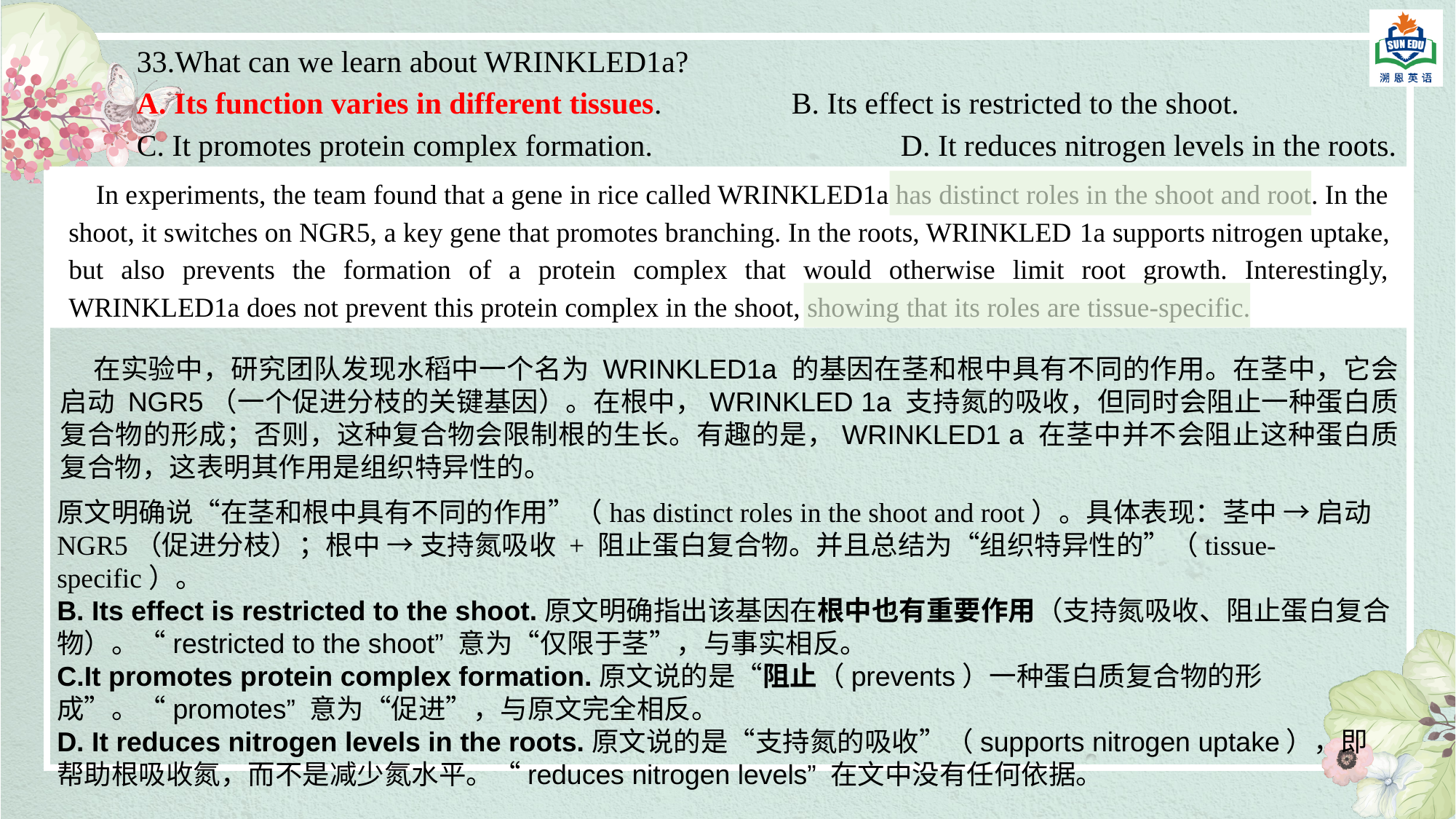

33.What can we learn about WRINKLED1a?
A. Its function varies in different tissues. 	B. Its effect is restricted to the shoot.
C. It promotes protein complex formation. 		D. It reduces nitrogen levels in the roots.
In experiments, the team found that a gene in rice called WRINKLED1a has distinct roles in the shoot and root. In the shoot, it switches on NGR5, a key gene that promotes branching. In the roots, WRINKLED 1a supports nitrogen uptake, but also prevents the formation of a protein complex that would otherwise limit root growth. Interestingly, WRINKLED1a does not prevent this protein complex in the shoot, showing that its roles are tissue-specific.

    在实验中，研究团队发现水稻中一个名为 WRINKLED1a 的基因在茎和根中具有不同的作用。在茎中，它会启动 NGR5（一个促进分枝的关键基因）。在根中，WRINKLED 1a 支持氮的吸收，但同时会阻止一种蛋白质复合物的形成；否则，这种复合物会限制根的生长。有趣的是，WRINKLED1 a 在茎中并不会阻止这种蛋白质复合物，这表明其作用是组织特异性的。
原文明确说“在茎和根中具有不同的作用”（has distinct roles in the shoot and root）。具体表现：茎中 → 启动 NGR5（促进分枝）；根中 → 支持氮吸收 + 阻止蛋白复合物。并且总结为“组织特异性的”（tissue-specific）。
B. Its effect is restricted to the shoot.原文明确指出该基因在根中也有重要作用（支持氮吸收、阻止蛋白复合物）。“restricted to the shoot” 意为“仅限于茎”，与事实相反。
C.It promotes protein complex formation.原文说的是“阻止（prevents）一种蛋白质复合物的形成”。“promotes” 意为“促进”，与原文完全相反。
D. It reduces nitrogen levels in the roots.原文说的是“支持氮的吸收”（supports nitrogen uptake），即帮助根吸收氮，而不是减少氮水平。“reduces nitrogen levels” 在文中没有任何依据。